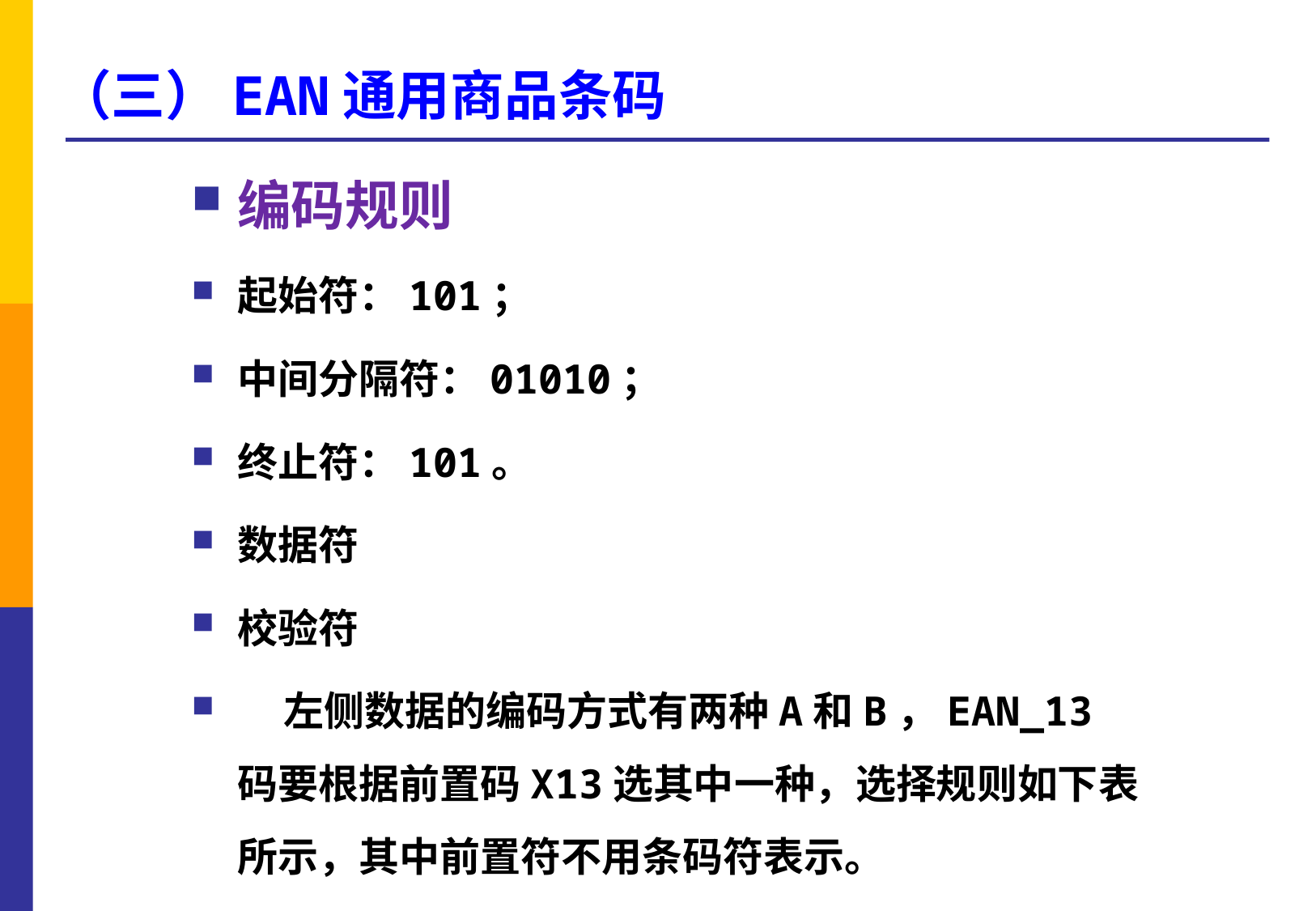

（三）EAN通用商品条码
编码规则
起始符：101；
中间分隔符：01010；
终止符：101。
数据符
校验符
    左侧数据的编码方式有两种A和B，EAN_13码要根据前置码X13选其中一种，选择规则如下表所示，其中前置符不用条码符表示。